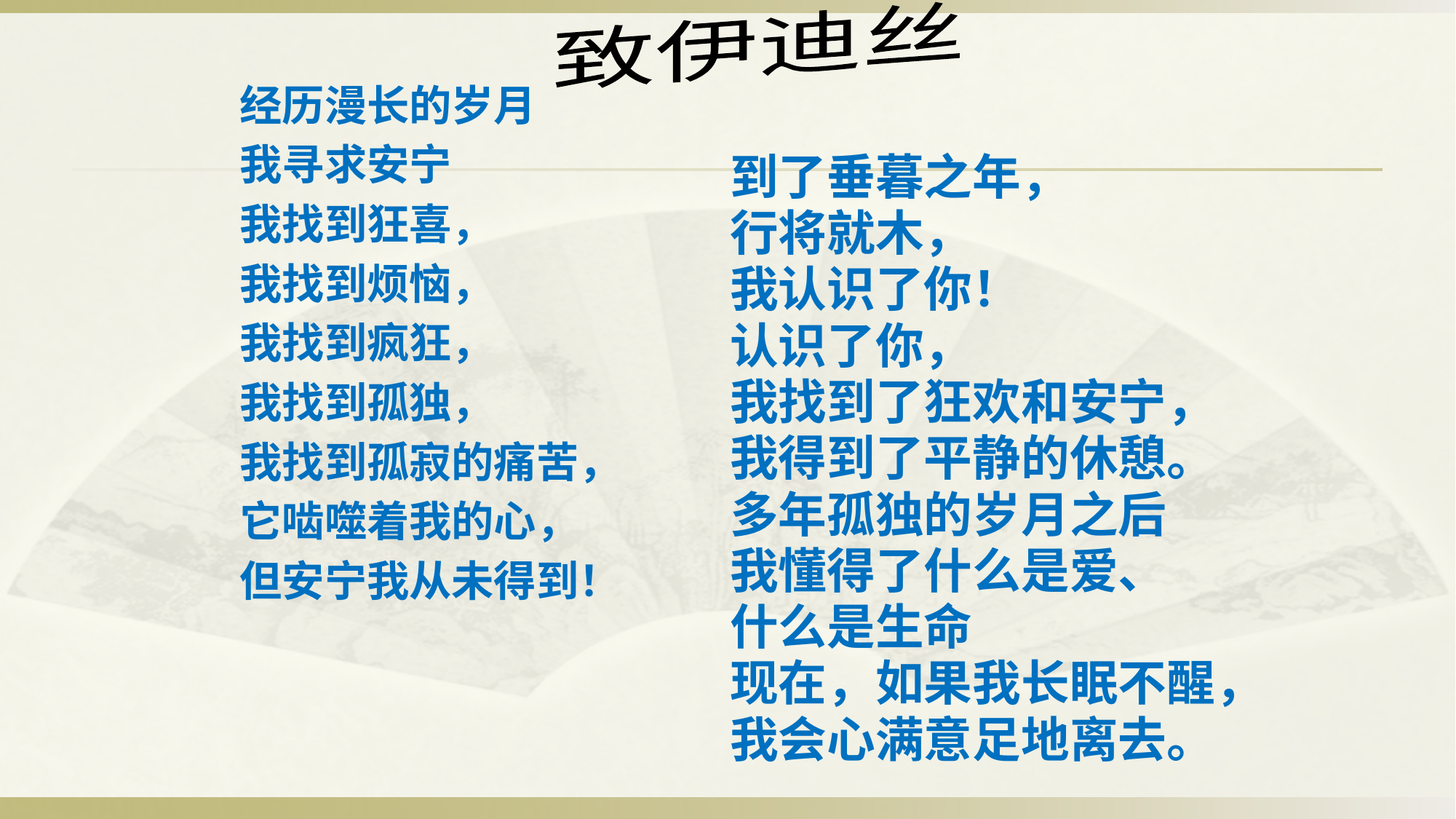

致伊迪丝
经历漫长的岁月
我寻求安宁
我找到狂喜，
我找到烦恼，
我找到疯狂，
我找到孤独，
我找到孤寂的痛苦，
它啮噬着我的心，
但安宁我从未得到！
到了垂暮之年，
行将就木，
我认识了你！
认识了你，
我找到了狂欢和安宁，
我得到了平静的休憩。
多年孤独的岁月之后
我懂得了什么是爱、
什么是生命
现在，如果我长眠不醒，
我会心满意足地离去。